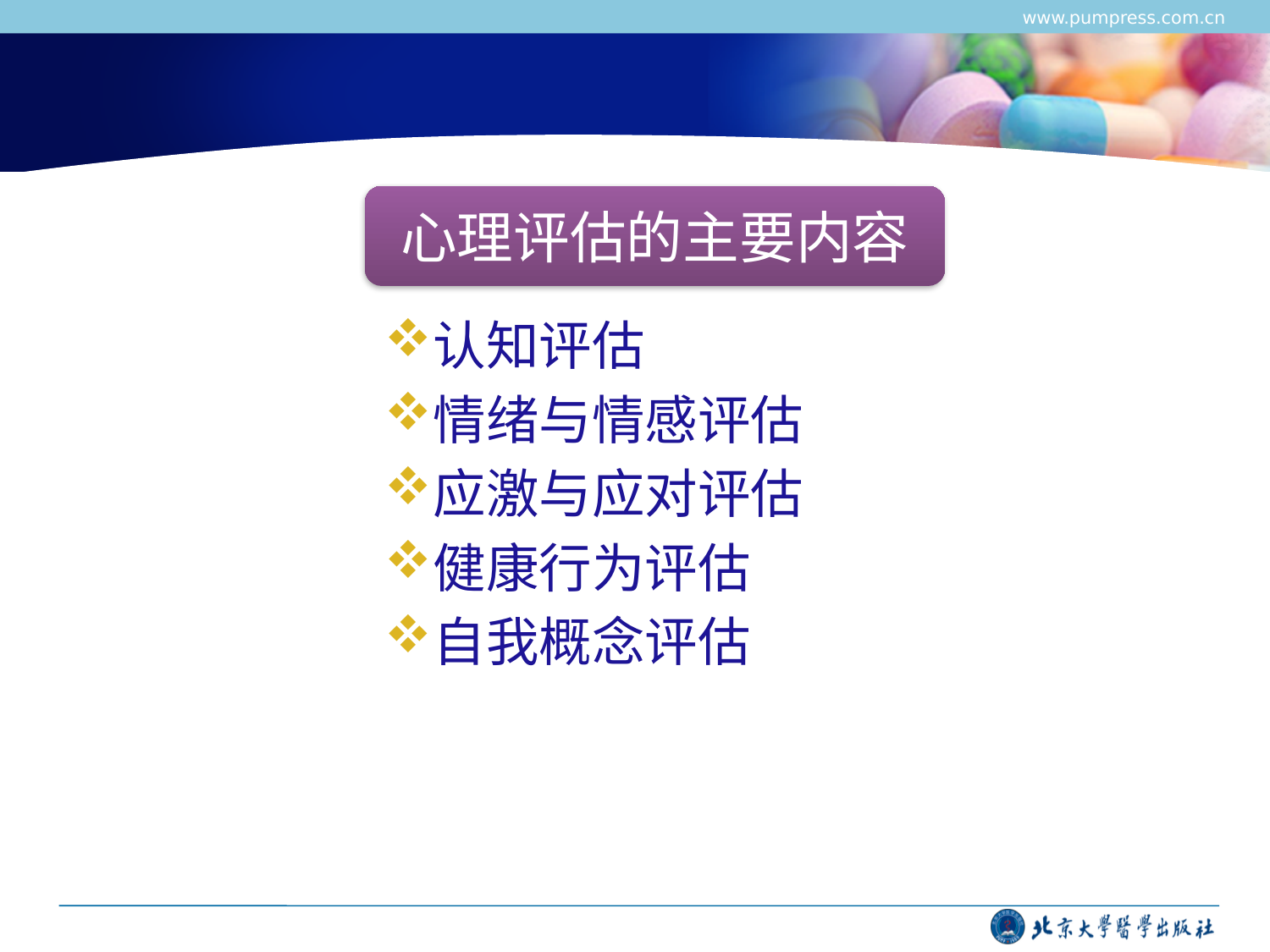

www.pumpress.com.cn
心理评估的主要内容
认知评估
情绪与情感评估
应激与应对评估
健康行为评估
自我概念评估